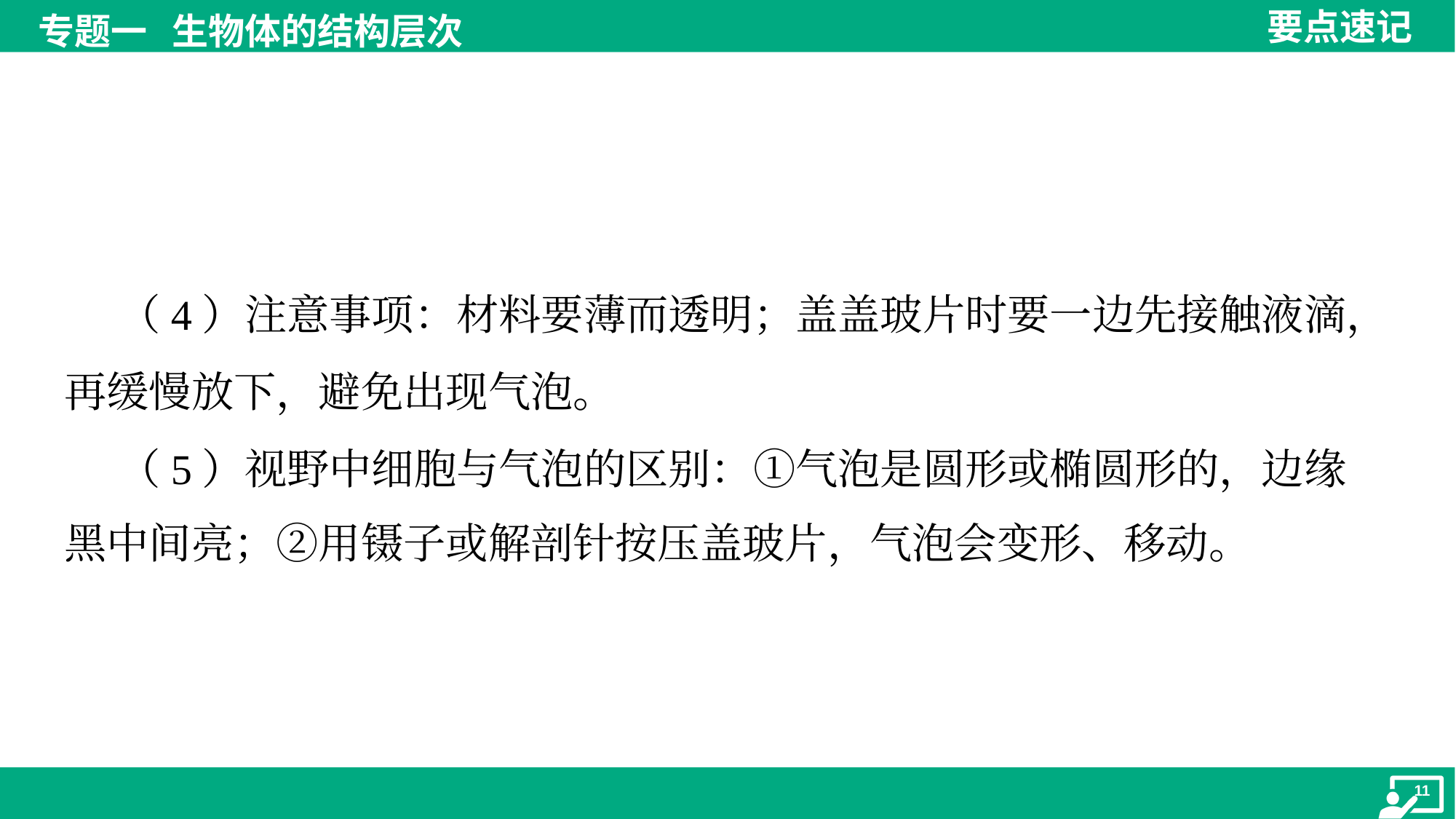

（4）注意事项：材料要薄而透明；盖盖玻片时要一边先接触液滴，
再缓慢放下，避免出现气泡。
    （5）视野中细胞与气泡的区别：①气泡是圆形或椭圆形的，边缘
黑中间亮；②用镊子或解剖针按压盖玻片，气泡会变形、移动。